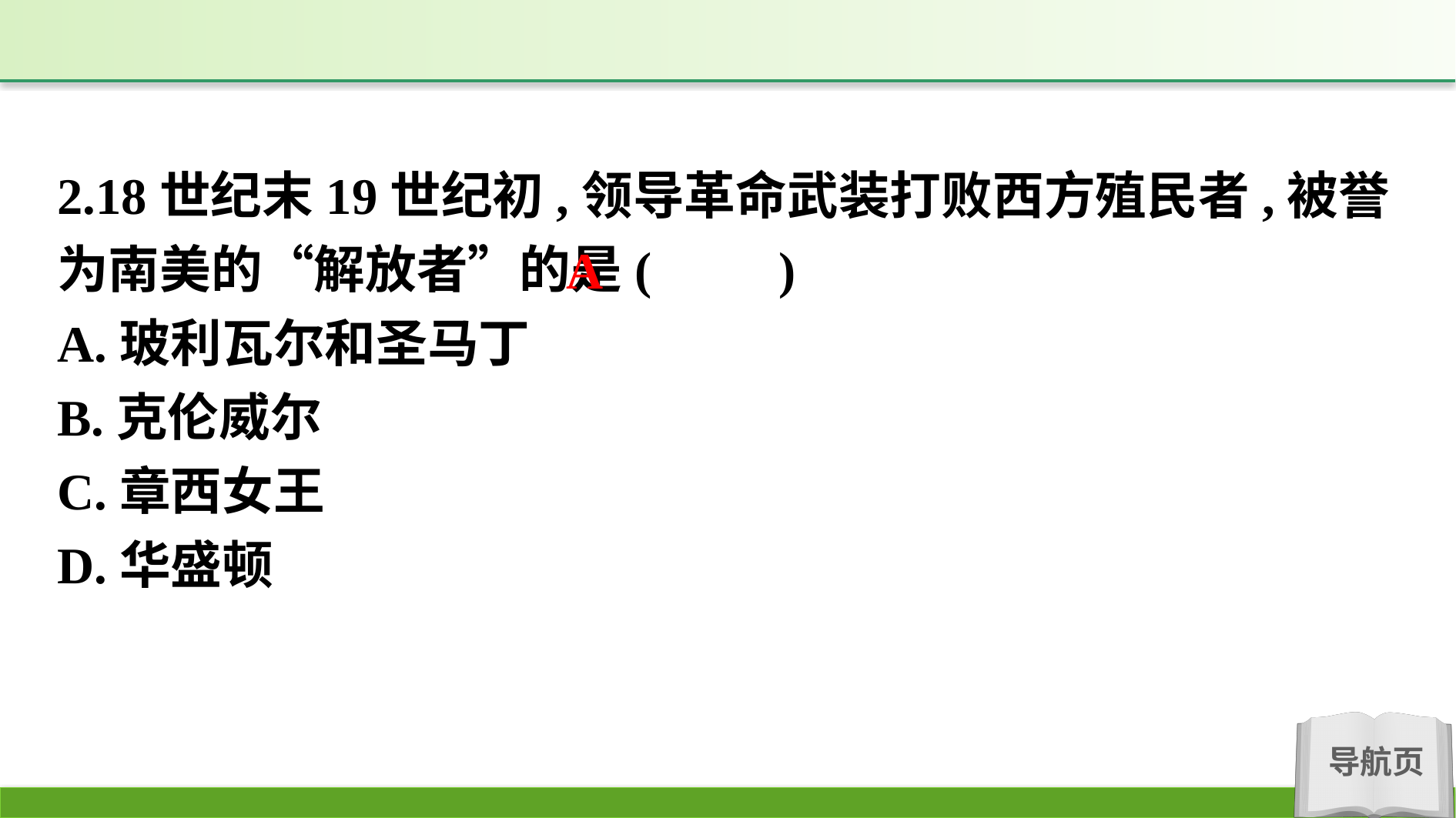

2.18世纪末19世纪初,领导革命武装打败西方殖民者,被誉为南美的“解放者”的是(　　)
A.玻利瓦尔和圣马丁
B.克伦威尔
C.章西女王
D.华盛顿
A